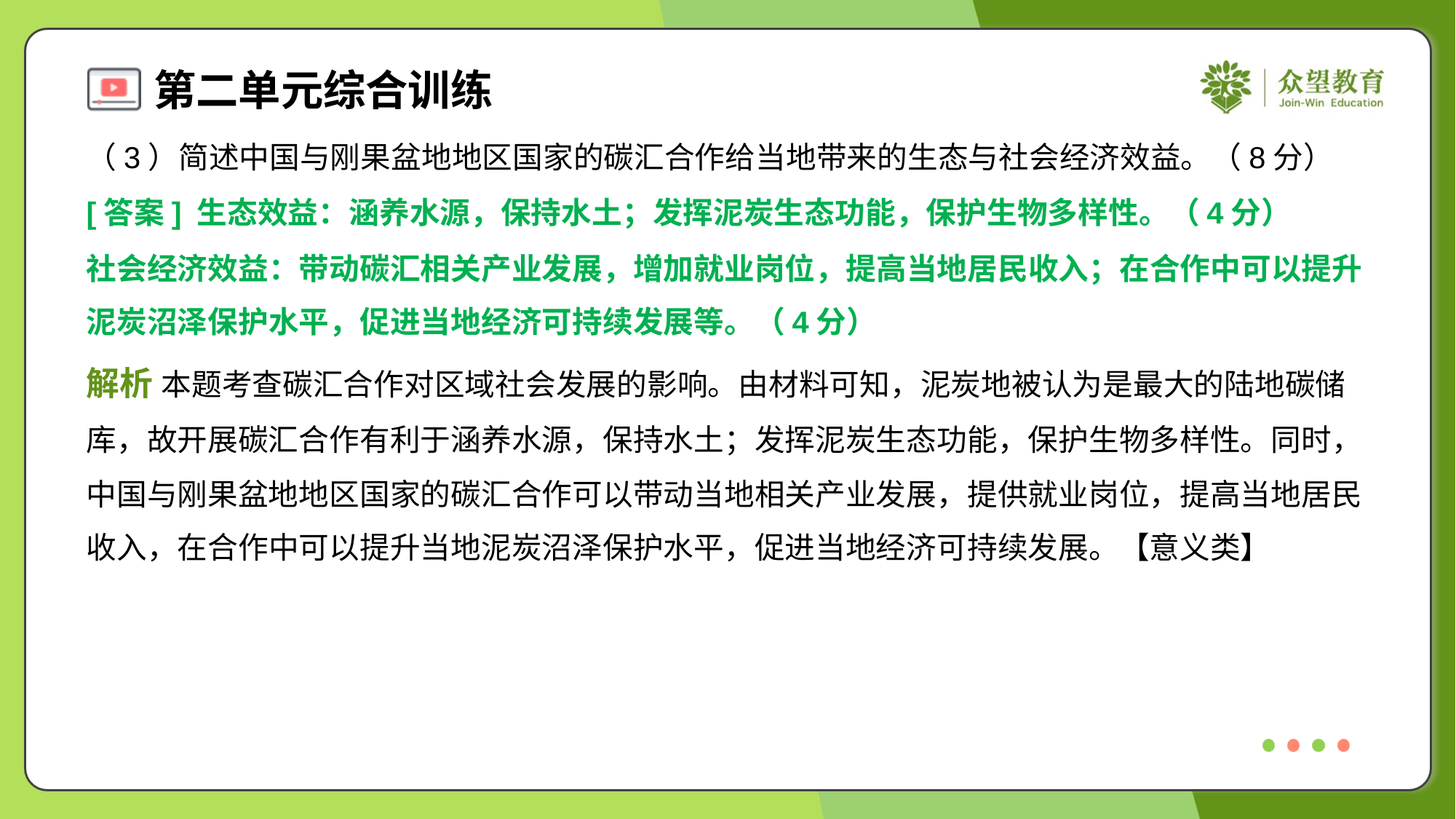

（3）简述中国与刚果盆地地区国家的碳汇合作给当地带来的生态与社会经济效益。（8分）
[答案] 生态效益：涵养水源，保持水土；发挥泥炭生态功能，保护生物多样性。（4分）
社会经济效益：带动碳汇相关产业发展，增加就业岗位，提高当地居民收入；在合作中可以提升
泥炭沼泽保护水平，促进当地经济可持续发展等。（4分）
解析 本题考查碳汇合作对区域社会发展的影响。由材料可知，泥炭地被认为是最大的陆地碳储
库，故开展碳汇合作有利于涵养水源，保持水土；发挥泥炭生态功能，保护生物多样性。同时，
中国与刚果盆地地区国家的碳汇合作可以带动当地相关产业发展，提供就业岗位，提高当地居民
收入，在合作中可以提升当地泥炭沼泽保护水平，促进当地经济可持续发展。【意义类】